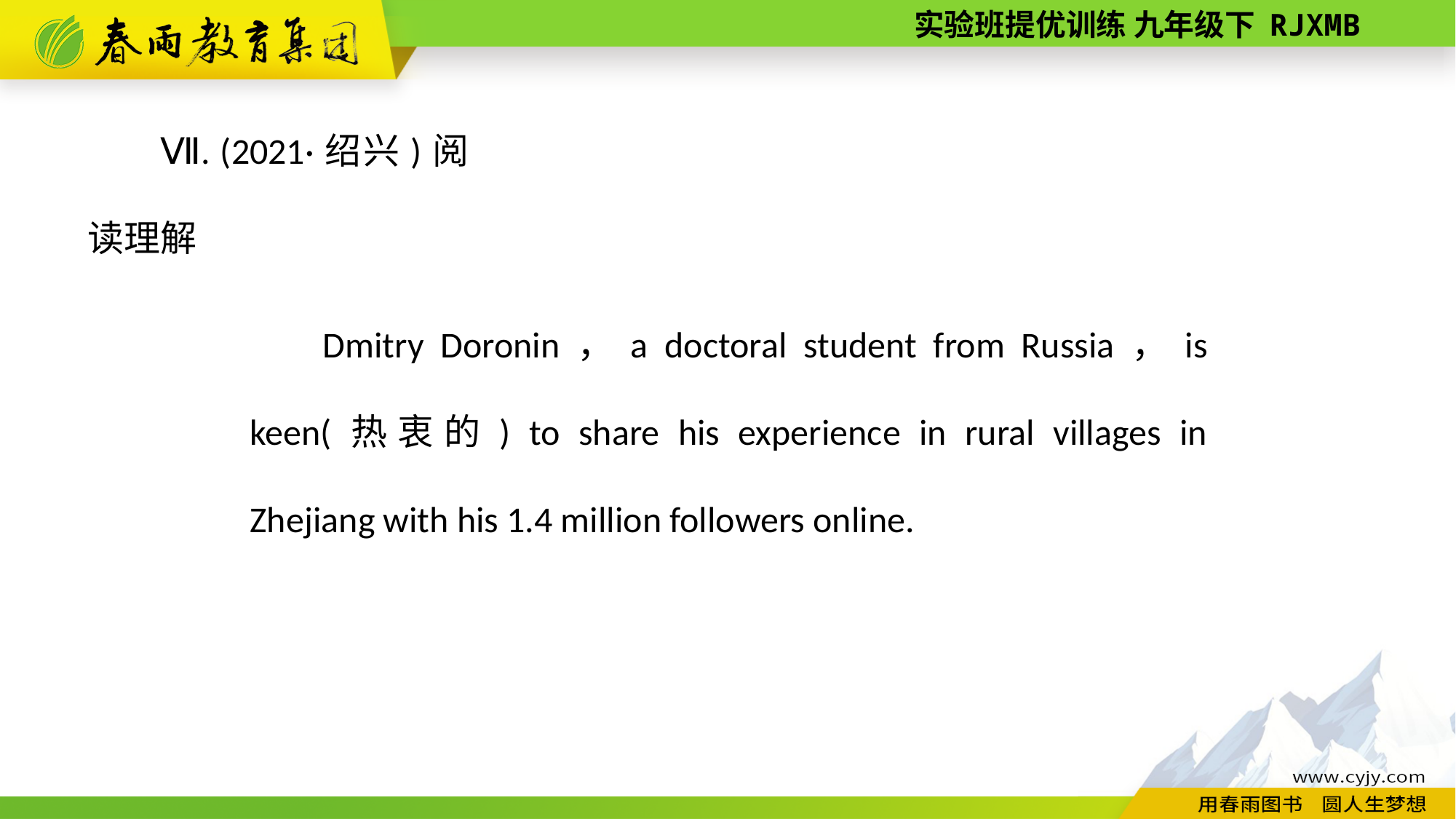

Ⅶ. (2021·绍兴)阅读理解
Dmitry Doronin，a doctoral student from Russia，is keen(热衷的) to share his experience in rural villages in Zhejiang with his 1.4 million followers online.